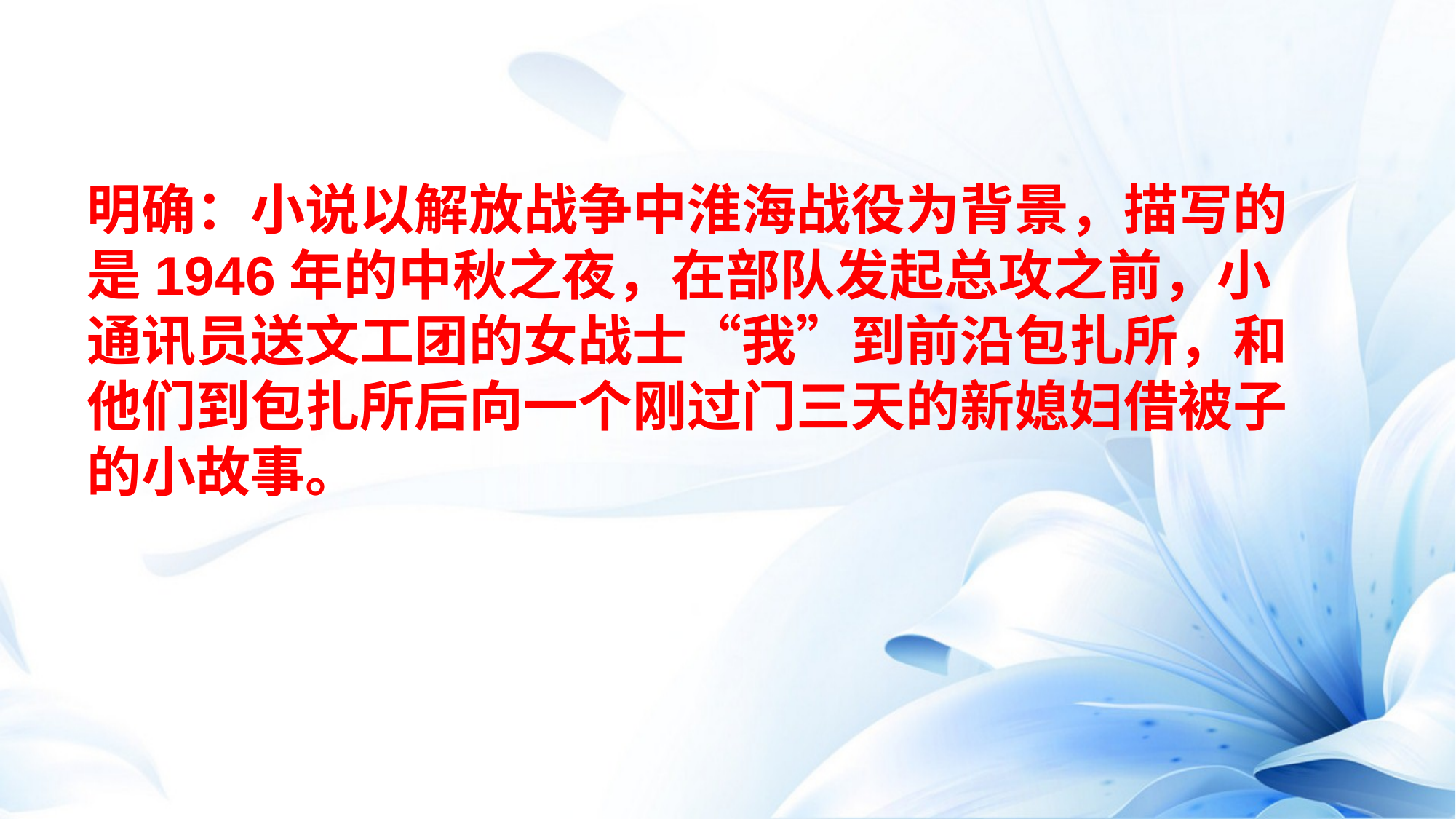

明确：小说以解放战争中淮海战役为背景，描写的是1946年的中秋之夜，在部队发起总攻之前，小通讯员送文工团的女战士“我”到前沿包扎所，和他们到包扎所后向一个刚过门三天的新媳妇借被子的小故事。